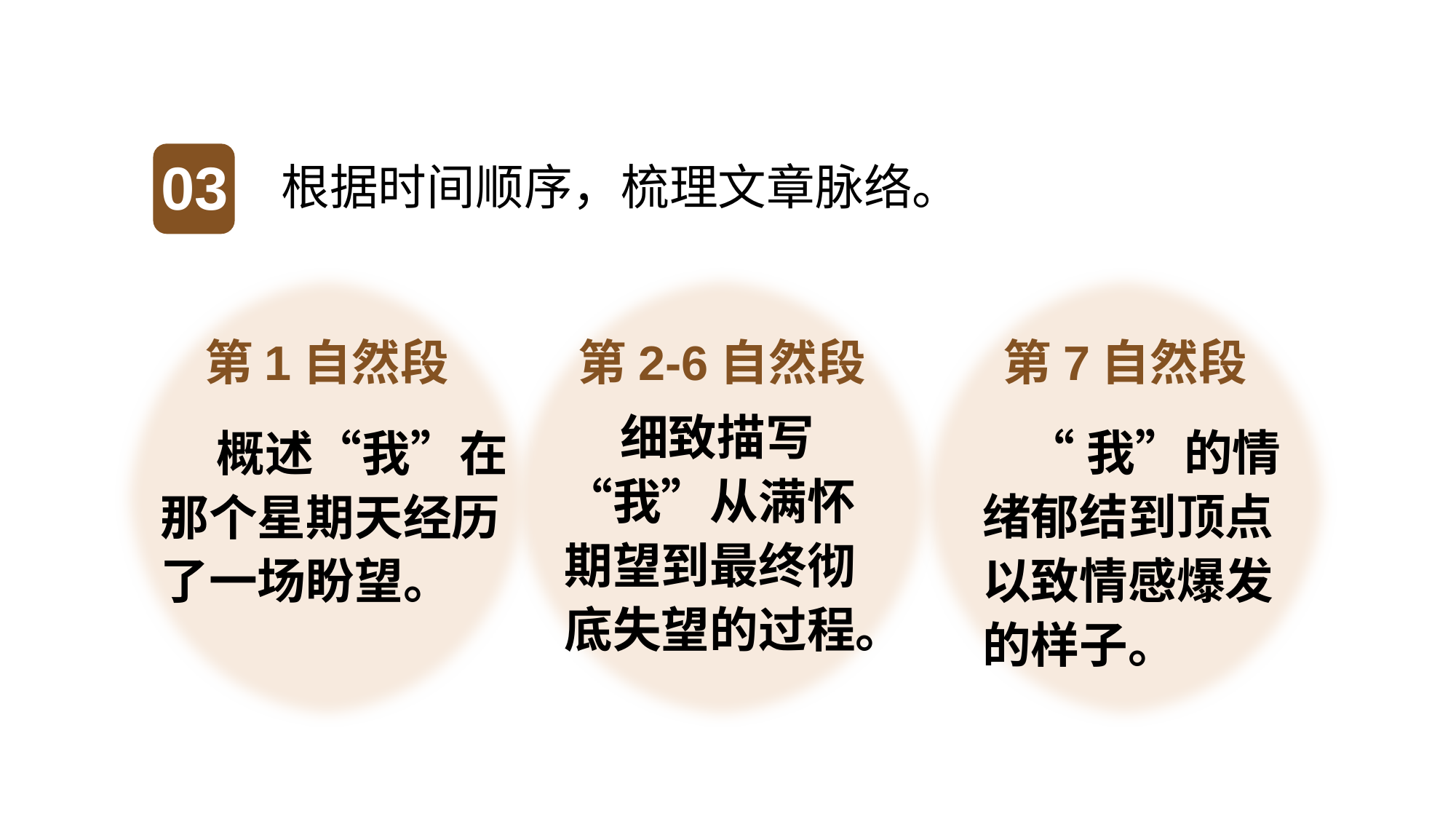

03

根据时间顺序，梳理文章脉络。

第1自然段
第2-6自然段
第7自然段
    细致描写“我”从满怀期望到最终彻底失望的过程。
    概述“我”在那个星期天经历了一场盼望。
    “我”的情绪郁结到顶点以致情感爆发的样子。